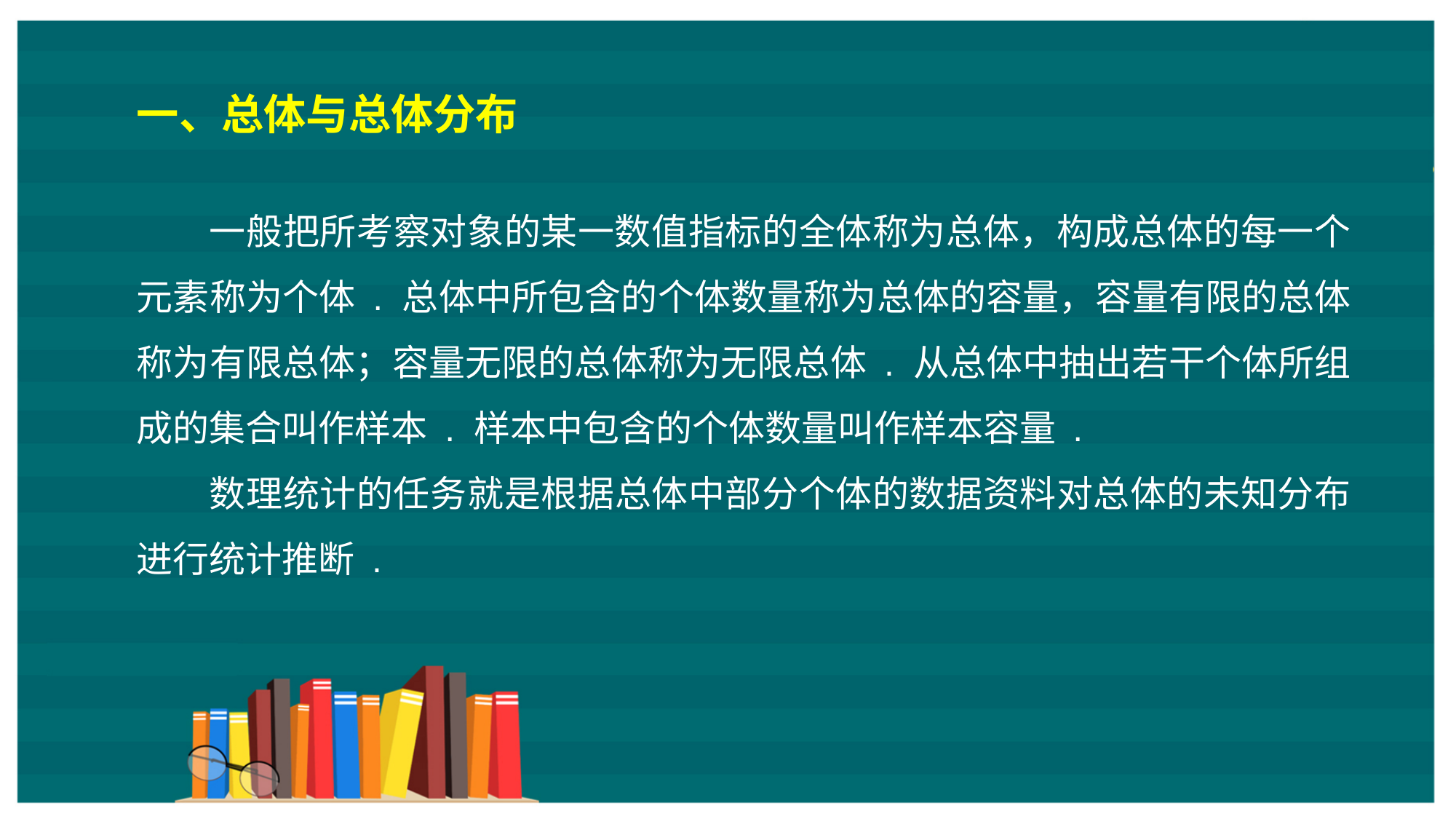

一、总体与总体分布
一般把所考察对象的某一数值指标的全体称为总体，构成总体的每一个元素称为个体 . 总体中所包含的个体数量称为总体的容量，容量有限的总体称为有限总体；容量无限的总体称为无限总体 . 从总体中抽出若干个体所组成的集合叫作样本 . 样本中包含的个体数量叫作样本容量 .
数理统计的任务就是根据总体中部分个体的数据资料对总体的未知分布进行统计推断 .